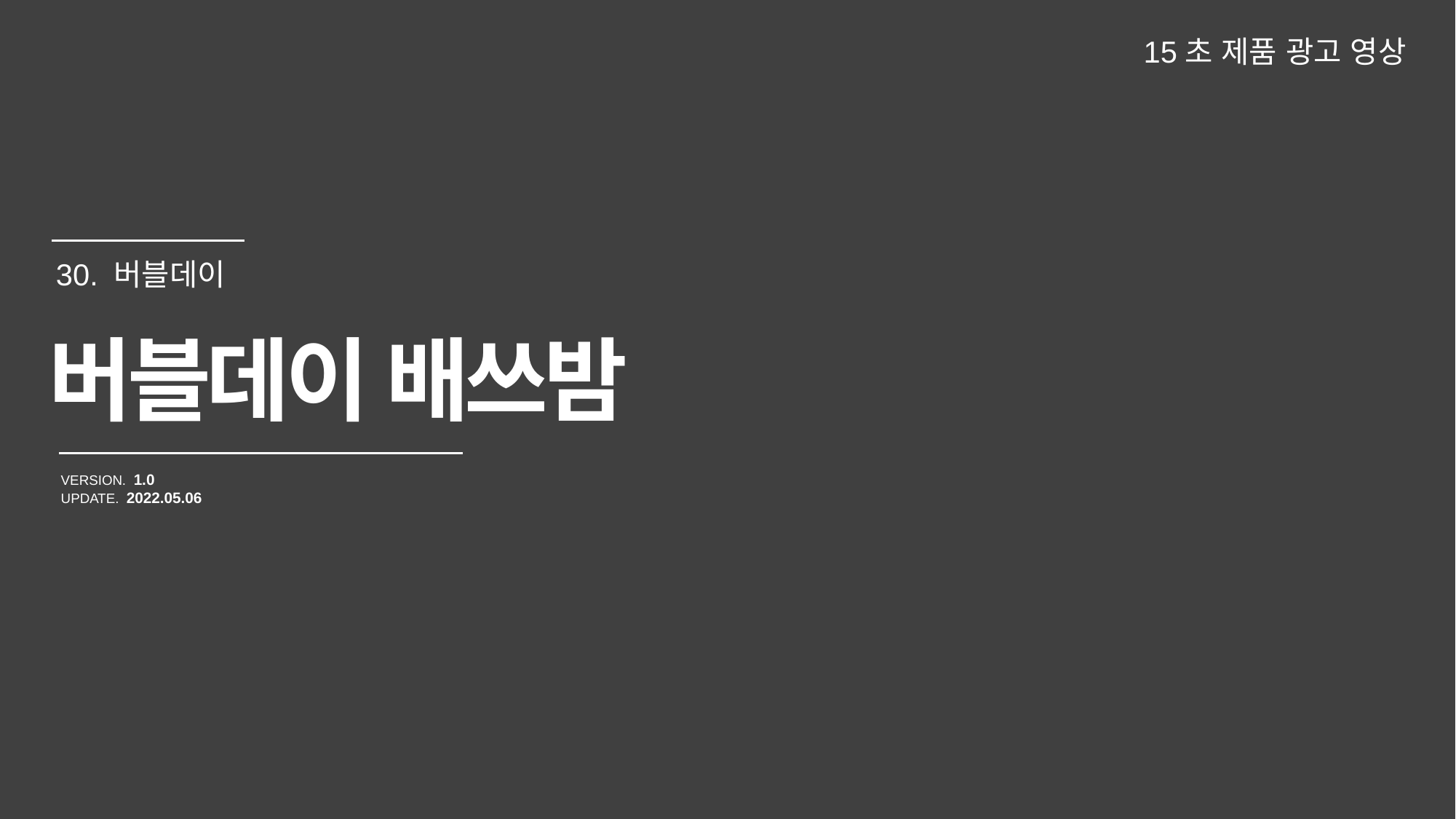

15초 제품 광고 영상
버블데이 배쓰밤
VERSION.  1.0
UPDATE.  2022.05.06

30. 버블데이